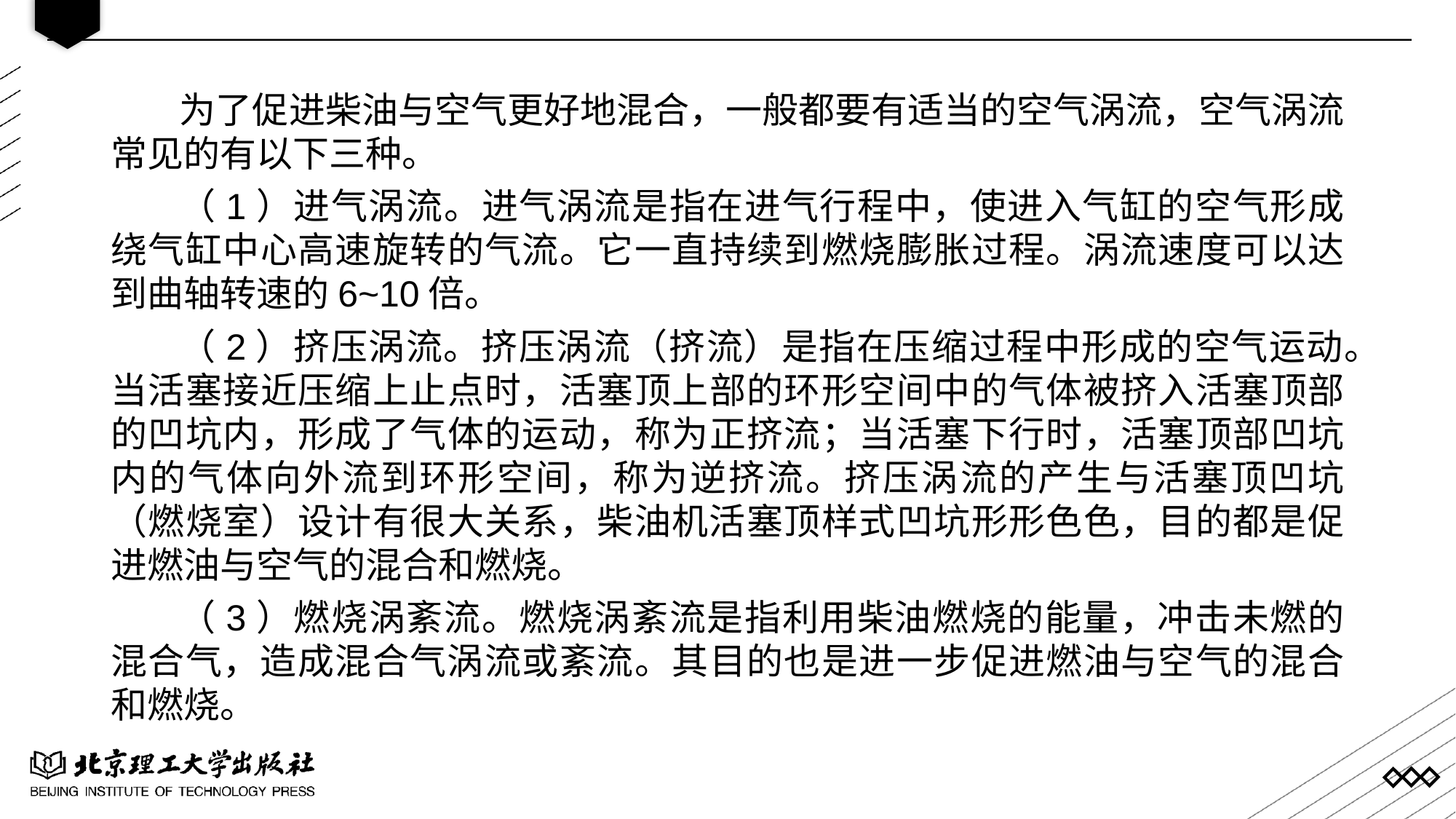

为了促进柴油与空气更好地混合，一般都要有适当的空气涡流，空气涡流常见的有以下三种。
（1）进气涡流。进气涡流是指在进气行程中，使进入气缸的空气形成绕气缸中心高速旋转的气流。它一直持续到燃烧膨胀过程。涡流速度可以达到曲轴转速的6~10倍。
（2）挤压涡流。挤压涡流（挤流）是指在压缩过程中形成的空气运动。当活塞接近压缩上止点时，活塞顶上部的环形空间中的气体被挤入活塞顶部的凹坑内，形成了气体的运动，称为正挤流；当活塞下行时，活塞顶部凹坑内的气体向外流到环形空间，称为逆挤流。挤压涡流的产生与活塞顶凹坑（燃烧室）设计有很大关系，柴油机活塞顶样式凹坑形形色色，目的都是促进燃油与空气的混合和燃烧。
（3）燃烧涡紊流。燃烧涡紊流是指利用柴油燃烧的能量，冲击未燃的混合气，造成混合气涡流或紊流。其目的也是进一步促进燃油与空气的混合和燃烧。